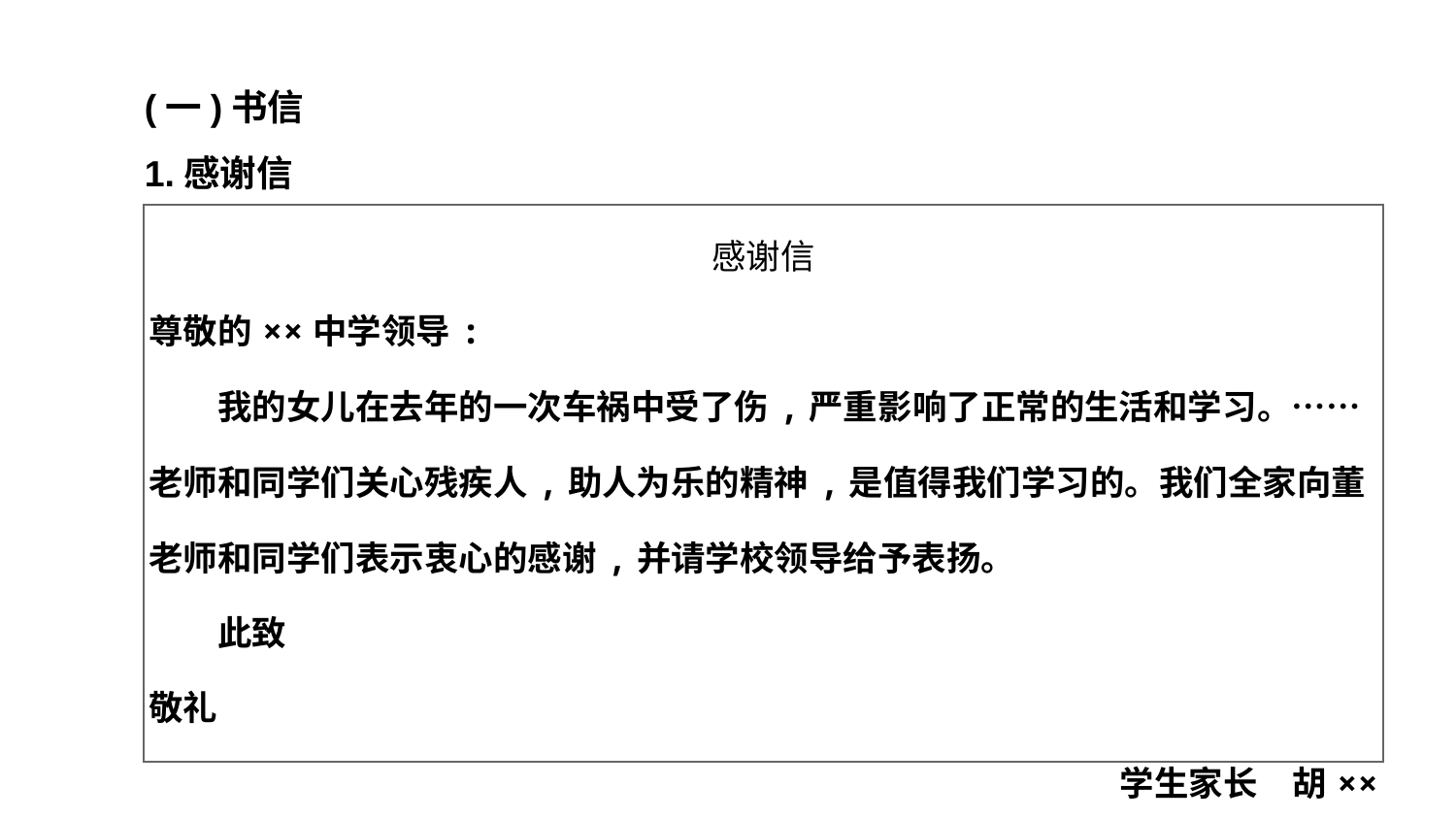

(一)书信
1.感谢信
| 感谢信 尊敬的××中学领导: 　　我的女儿在去年的一次车祸中受了伤,严重影响了正常的生活和学习。……老师和同学们关心残疾人,助人为乐的精神,是值得我们学习的。我们全家向董老师和同学们表示衷心的感谢,并请学校领导给予表扬。 　　此致 敬礼 学生家长　胡×× ××年×月×日 |
| --- |